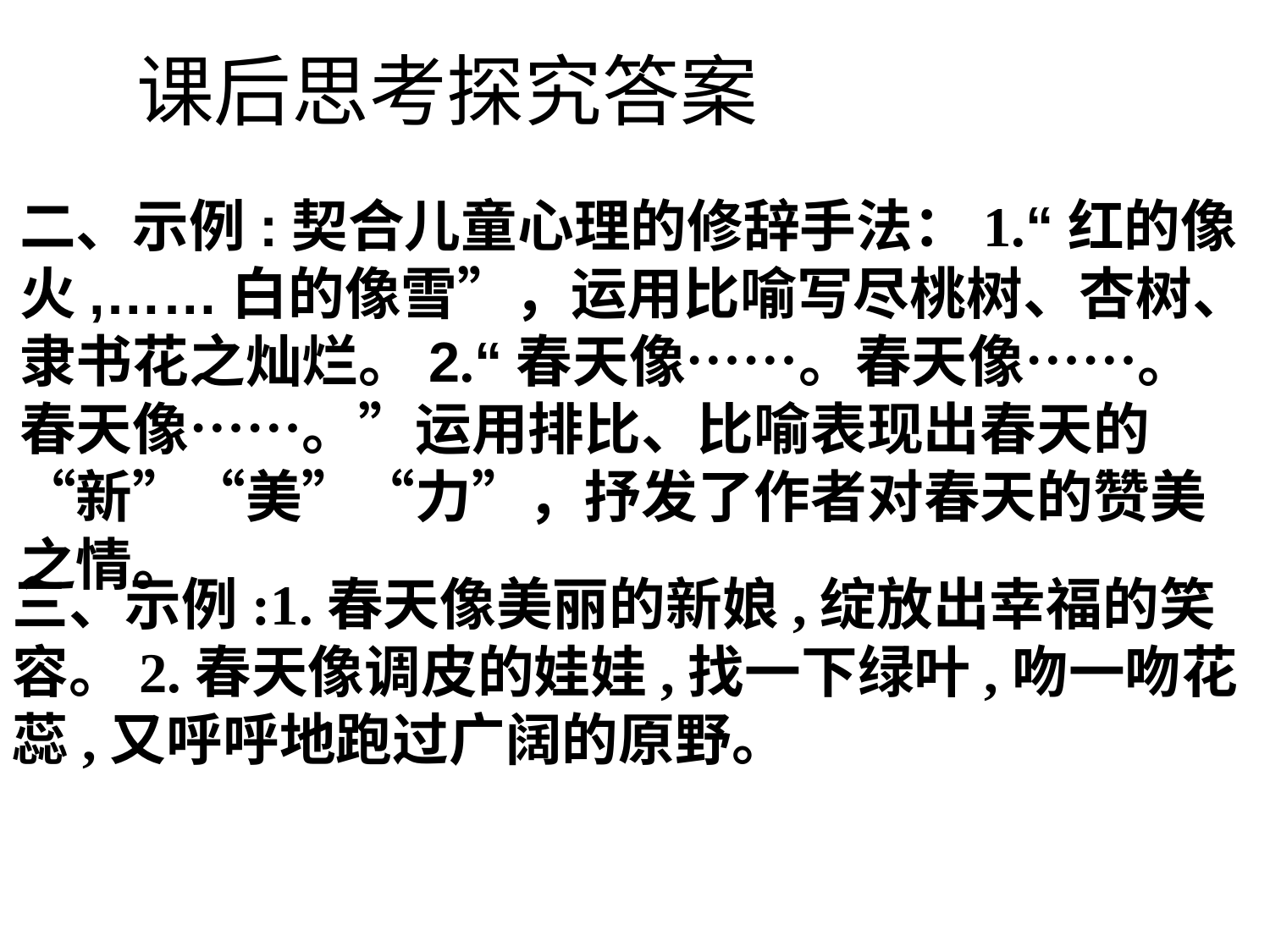

课后思考探究答案
二、示例:契合儿童心理的修辞手法：1.“红的像火,……白的像雪”，运用比喻写尽桃树、杏树、隶书花之灿烂。2.“春天像……。春天像……。春天像……。”运用排比、比喻表现出春天的“新”“美”“力”，抒发了作者对春天的赞美之情。
三、示例:1.春天像美丽的新娘,绽放出幸福的笑容。2.春天像调皮的娃娃,找一下绿叶,吻一吻花蕊,又呼呼地跑过广阔的原野。